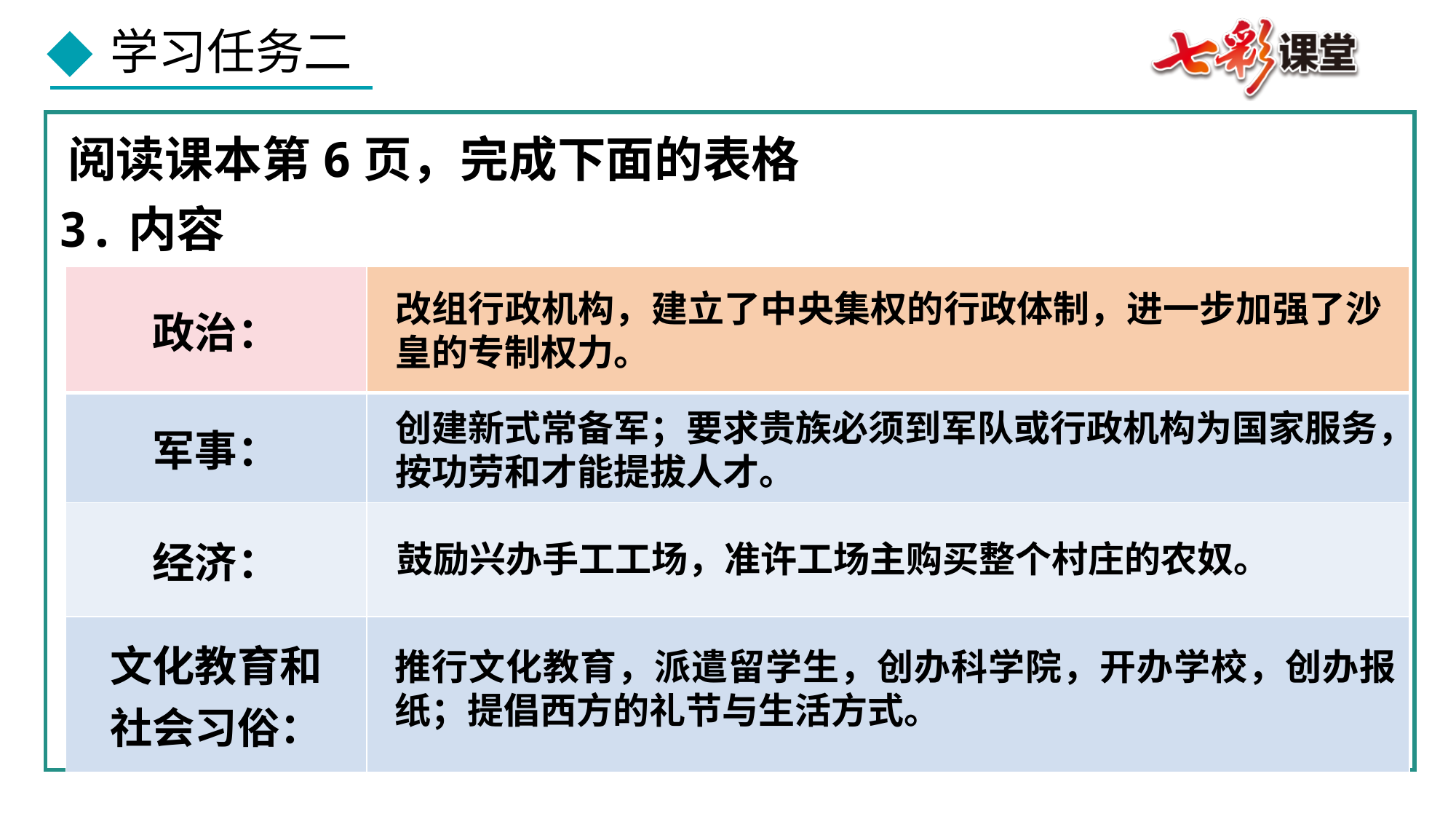

阅读课本第6页，完成下面的表格
3.内容
| 政治： |  |
| --- | --- |
| 军事： |  |
| 经济： |  |
| 文化教育和社会习俗： |  |
改组行政机构，建立了中央集权的行政体制，进一步加强了沙皇的专制权力。
创建新式常备军；要求贵族必须到军队或行政机构为国家服务，按功劳和才能提拔人才。
鼓励兴办手工工场，准许工场主购买整个村庄的农奴。
推行文化教育，派遣留学生，创办科学院，开办学校，创办报纸；提倡西方的礼节与生活方式。